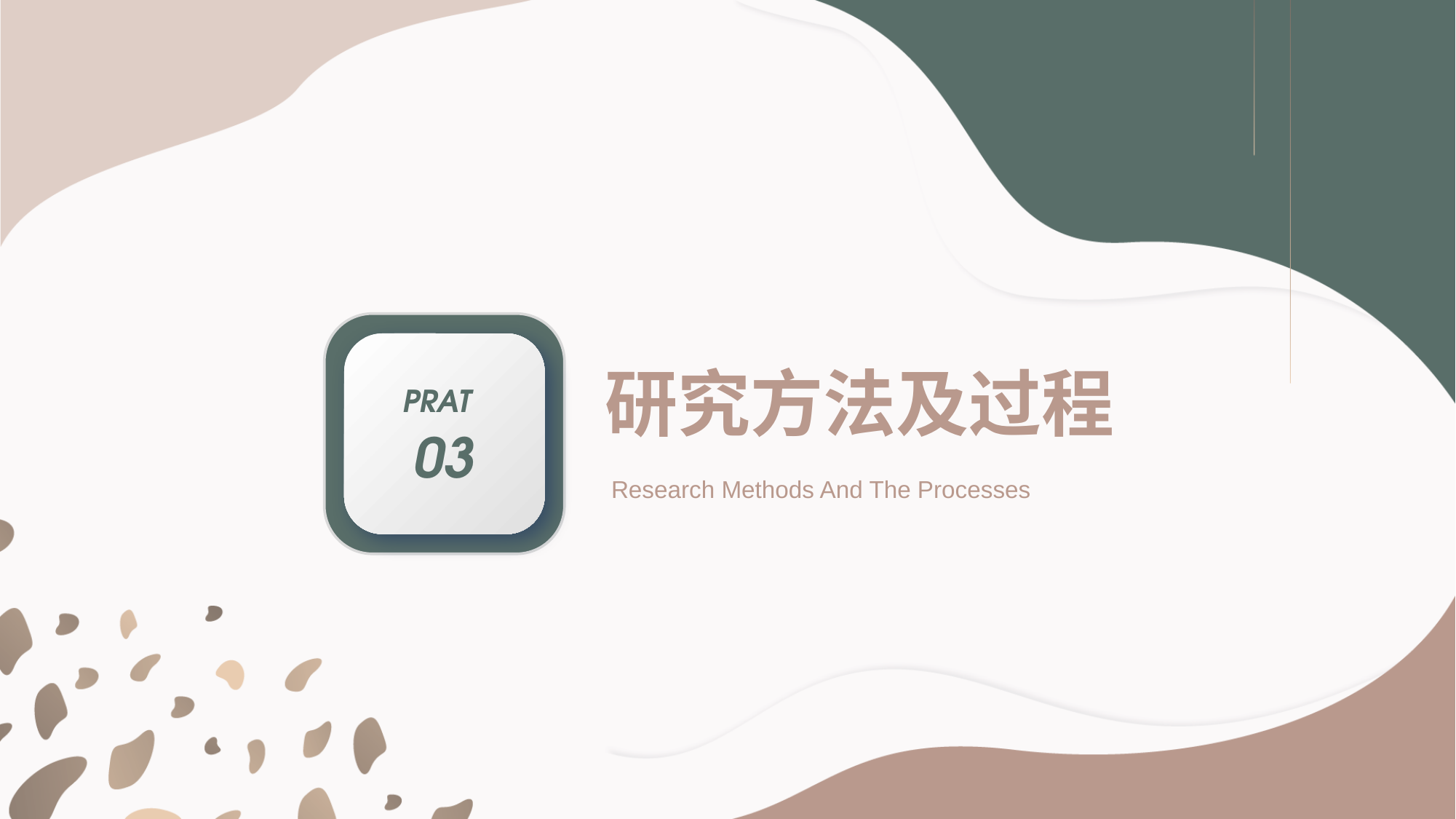

PRAT
03
研究方法及过程
Research Methods And The Processes